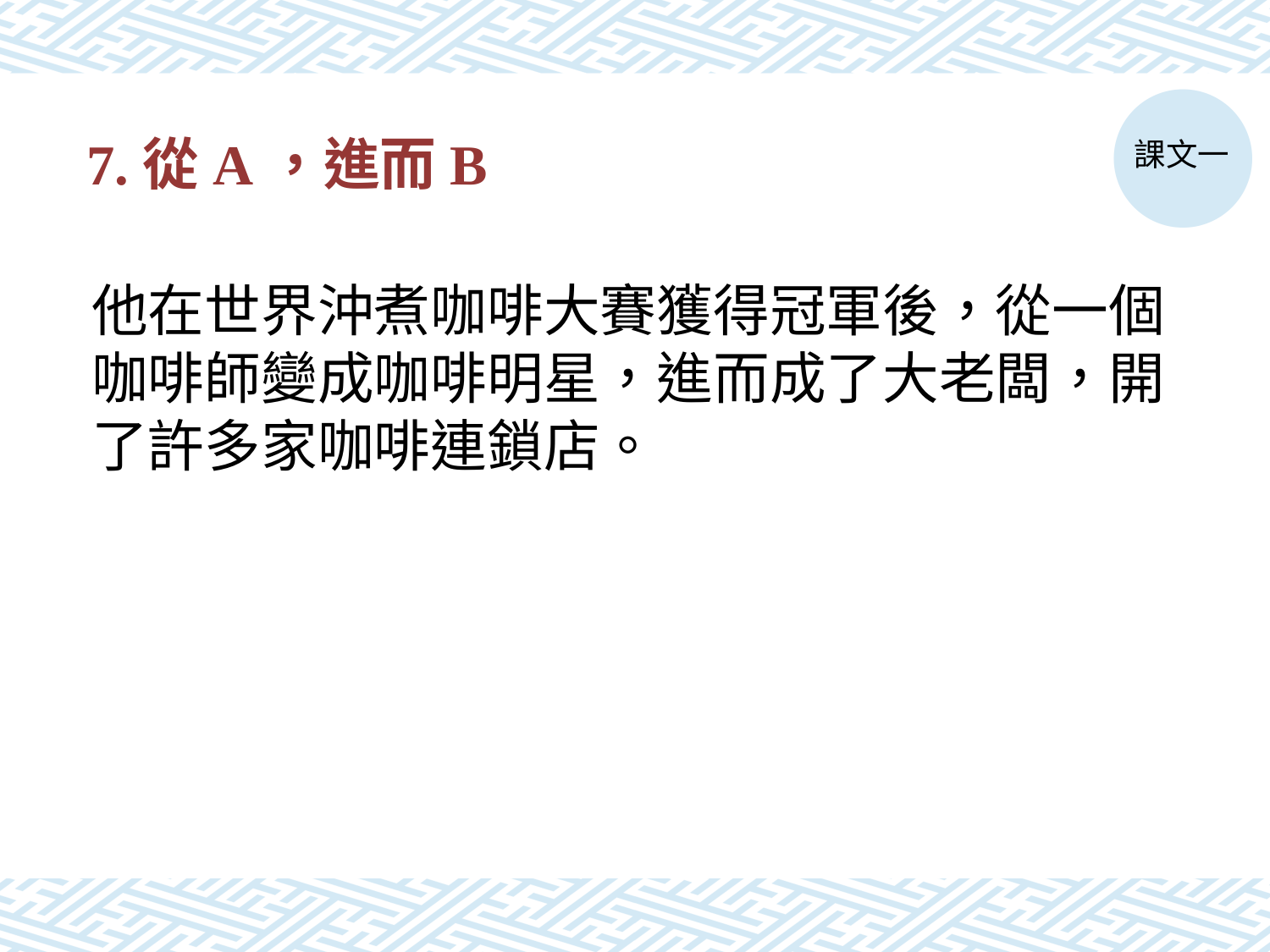

課文一
# 7.從A，進而B
他在世界沖煮咖啡大賽獲得冠軍後，從一個咖啡師變成咖啡明星，進而成了大老闆，開了許多家咖啡連鎖店。